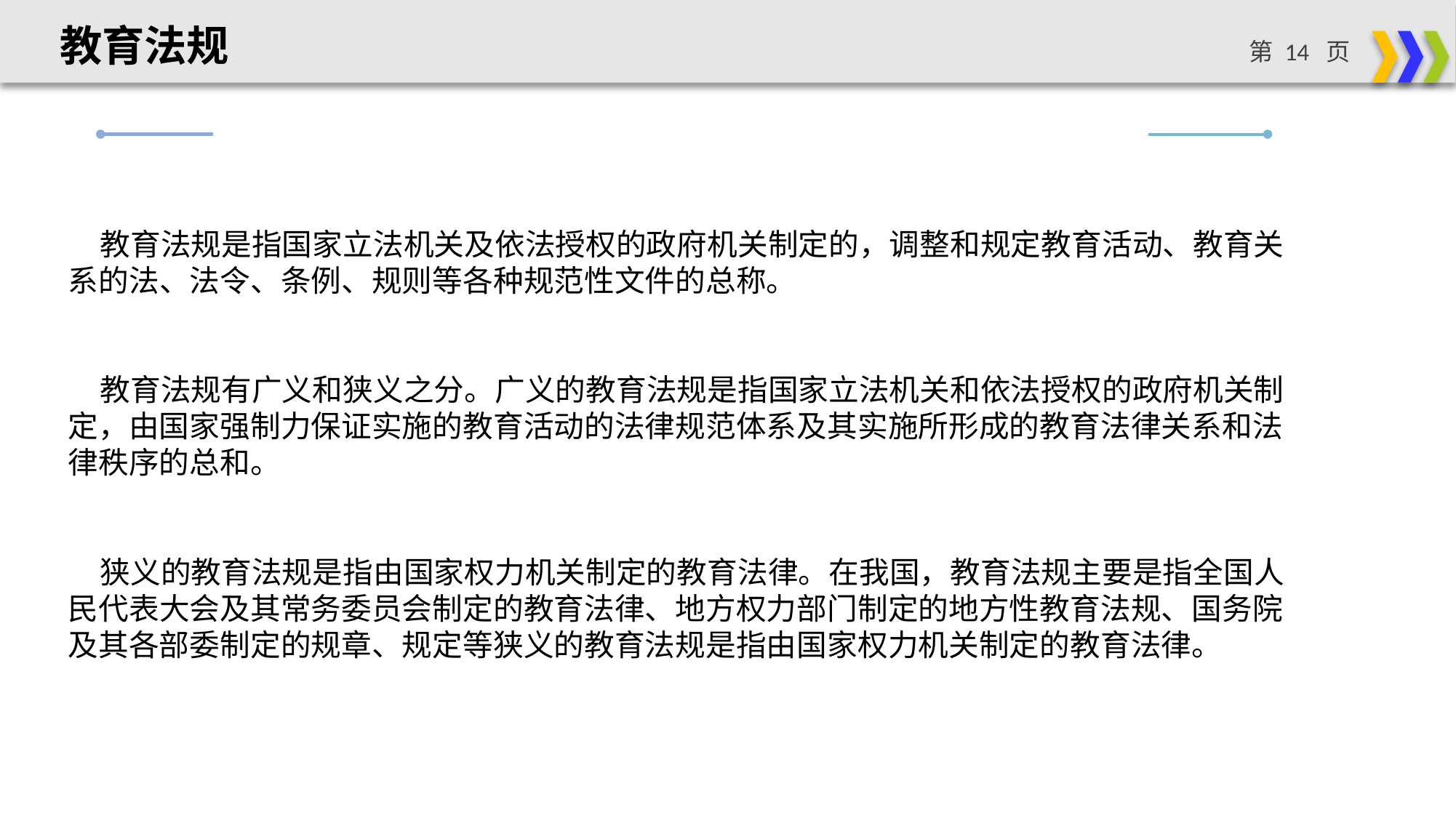

教育法规
教育法规是指国家立法机关及依法授权的政府机关制定的，调整和规定教育活动、教育关系的法、法令、条例、规则等各种规范性文件的总称。

教育法规有广义和狭义之分。广义的教育法规是指国家立法机关和依法授权的政府机关制定，由国家强制力保证实施的教育活动的法律规范体系及其实施所形成的教育法律关系和法律秩序的总和。

狭义的教育法规是指由国家权力机关制定的教育法律。在我国，教育法规主要是指全国人民代表大会及其常务委员会制定的教育法律、地方权力部门制定的地方性教育法规、国务院及其各部委制定的规章、规定等狭义的教育法规是指由国家权力机关制定的教育法律。